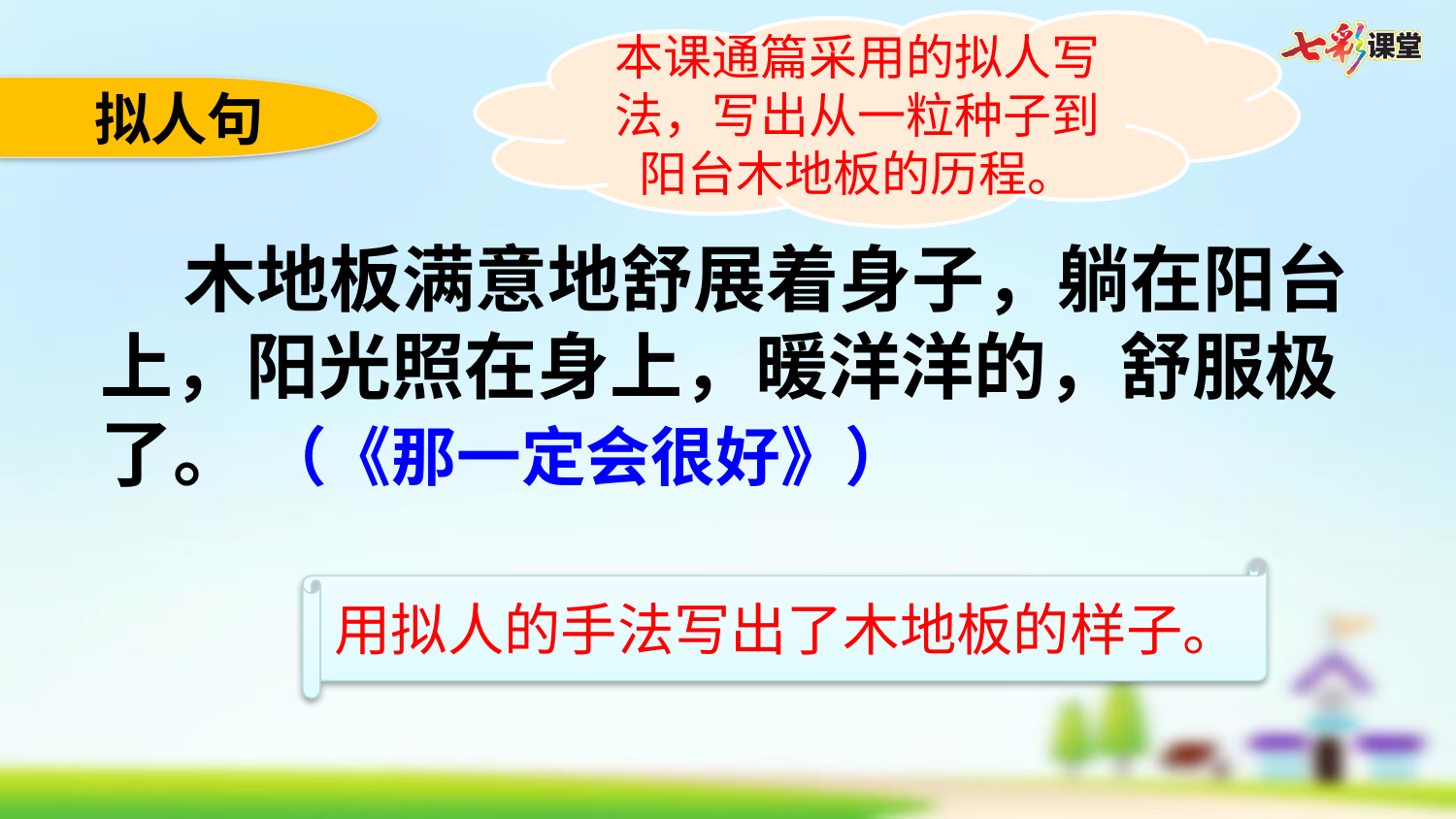

本课通篇采用的拟人写法，写出从一粒种子到阳台木地板的历程。

拟人句
    木地板满意地舒展着身子，躺在阳台上，阳光照在身上，暖洋洋的，舒服极了。 （《那一定会很好》）
用拟人的手法写出了木地板的样子。